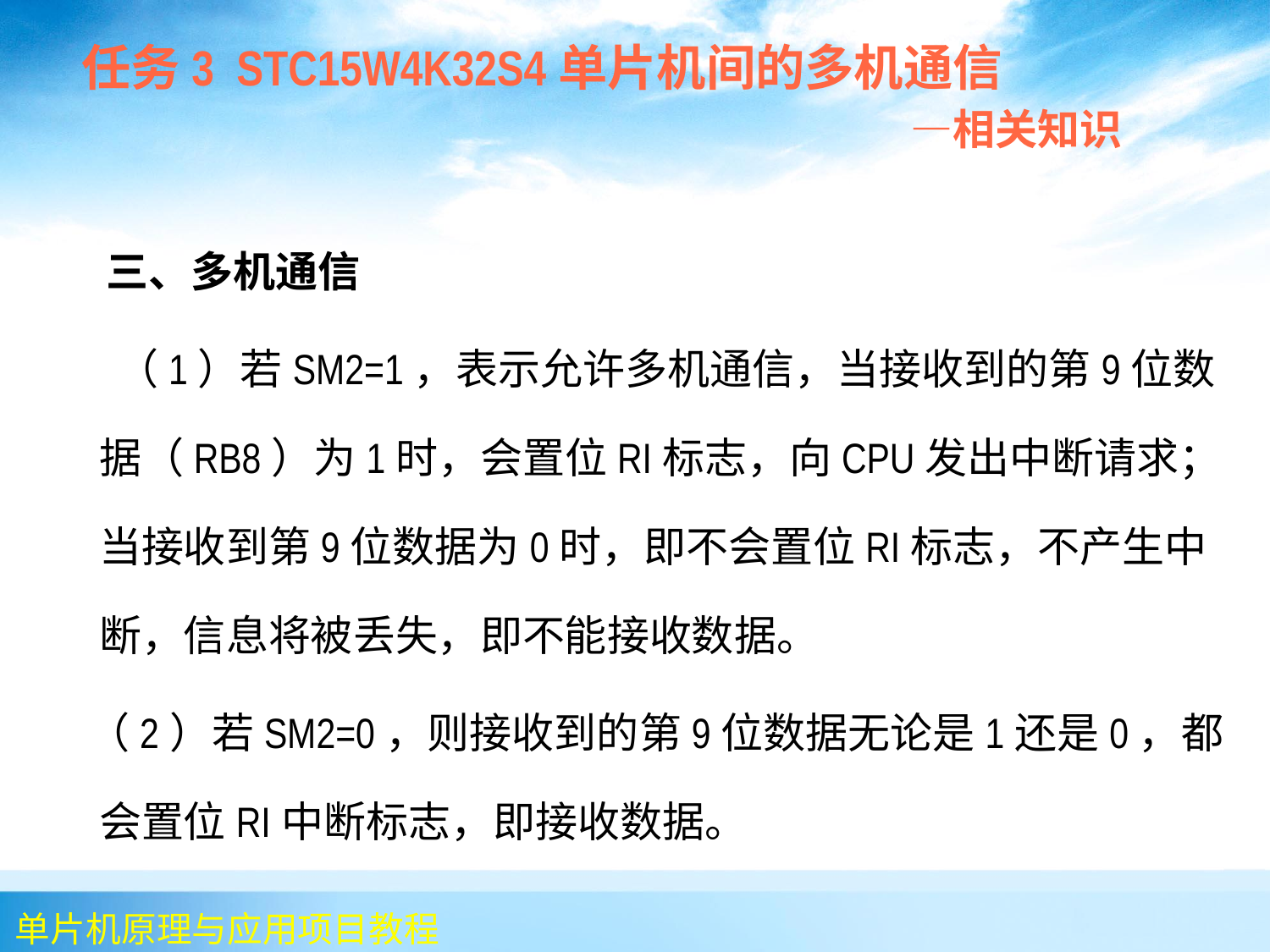

任务3  STC15W4K32S4单片机间的多机通信
                                                                              —相关知识
    三、多机通信
     （1）若SM2=1，表示允许多机通信，当接收到的第9位数据（RB8）为1时，会置位RI标志，向CPU发出中断请求；当接收到第9位数据为0时，即不会置位RI标志，不产生中断，信息将被丢失，即不能接收数据。
  （2）若SM2=0，则接收到的第9位数据无论是1还是0，都会置位RI中断标志，即接收数据。